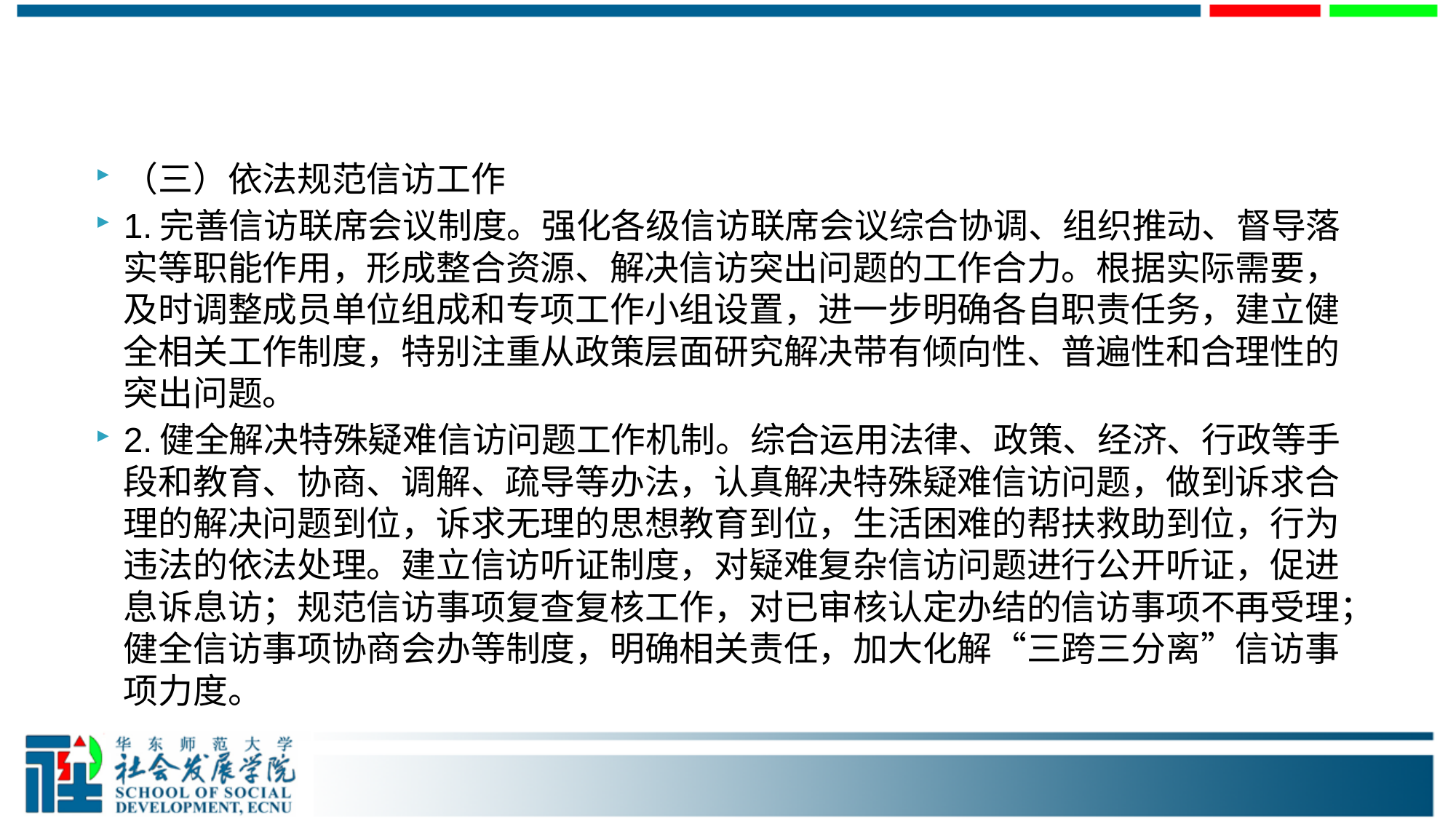

#
（三）依法规范信访工作
1.完善信访联席会议制度。强化各级信访联席会议综合协调、组织推动、督导落实等职能作用，形成整合资源、解决信访突出问题的工作合力。根据实际需要，及时调整成员单位组成和专项工作小组设置，进一步明确各自职责任务，建立健全相关工作制度，特别注重从政策层面研究解决带有倾向性、普遍性和合理性的突出问题。
2.健全解决特殊疑难信访问题工作机制。综合运用法律、政策、经济、行政等手段和教育、协商、调解、疏导等办法，认真解决特殊疑难信访问题，做到诉求合理的解决问题到位，诉求无理的思想教育到位，生活困难的帮扶救助到位，行为违法的依法处理。建立信访听证制度，对疑难复杂信访问题进行公开听证，促进息诉息访；规范信访事项复查复核工作，对已审核认定办结的信访事项不再受理；健全信访事项协商会办等制度，明确相关责任，加大化解“三跨三分离”信访事项力度。